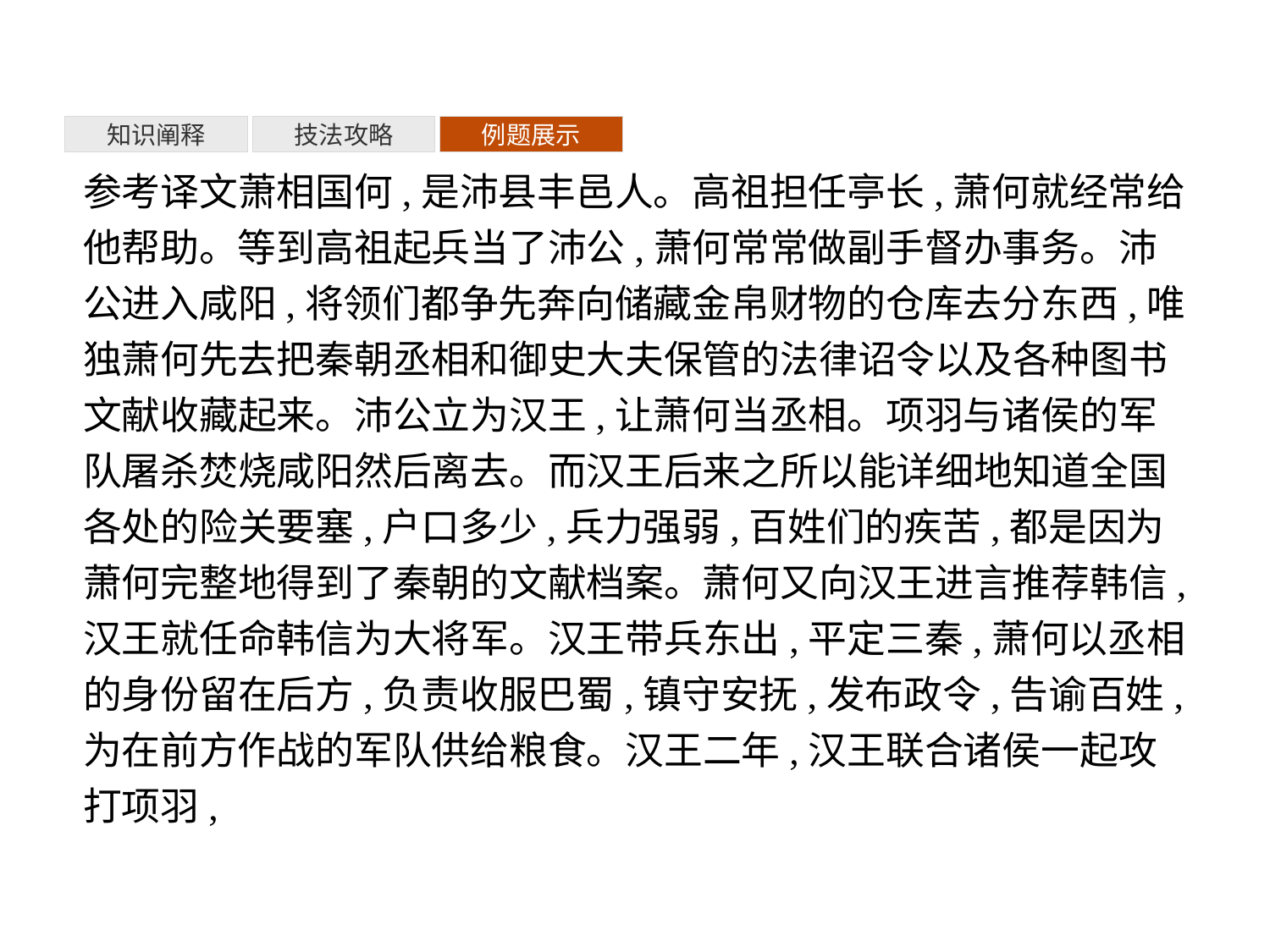

知识阐释
技法攻略
例题展示
参考译文萧相国何,是沛县丰邑人。高祖担任亭长,萧何就经常给他帮助。等到高祖起兵当了沛公,萧何常常做副手督办事务。沛公进入咸阳,将领们都争先奔向储藏金帛财物的仓库去分东西,唯独萧何先去把秦朝丞相和御史大夫保管的法律诏令以及各种图书文献收藏起来。沛公立为汉王,让萧何当丞相。项羽与诸侯的军队屠杀焚烧咸阳然后离去。而汉王后来之所以能详细地知道全国各处的险关要塞,户口多少,兵力强弱,百姓们的疾苦,都是因为萧何完整地得到了秦朝的文献档案。萧何又向汉王进言推荐韩信,汉王就任命韩信为大将军。汉王带兵东出,平定三秦,萧何以丞相的身份留在后方,负责收服巴蜀,镇守安抚,发布政令,告谕百姓,为在前方作战的军队供给粮食。汉王二年,汉王联合诸侯一起攻打项羽,